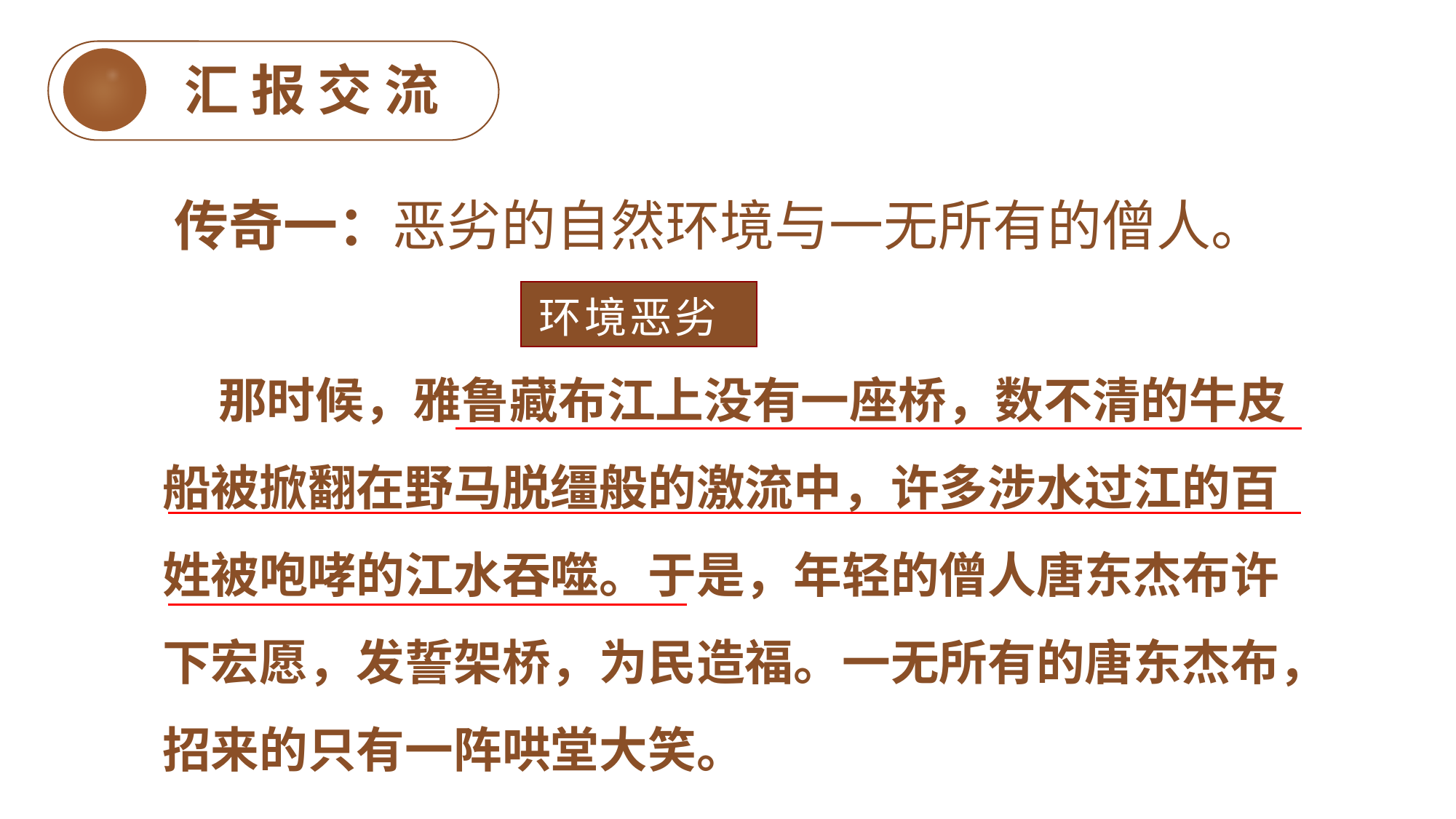

汇报交流
传奇一：恶劣的自然环境与一无所有的僧人。
环境恶劣

    那时候，雅鲁藏布江上没有一座桥，数不清的牛皮船被掀翻在野马脱缰般的激流中，许多涉水过江的百姓被咆哮的江水吞噬。于是，年轻的僧人唐东杰布许下宏愿，发誓架桥，为民造福。一无所有的唐东杰布，招来的只有一阵哄堂大笑。